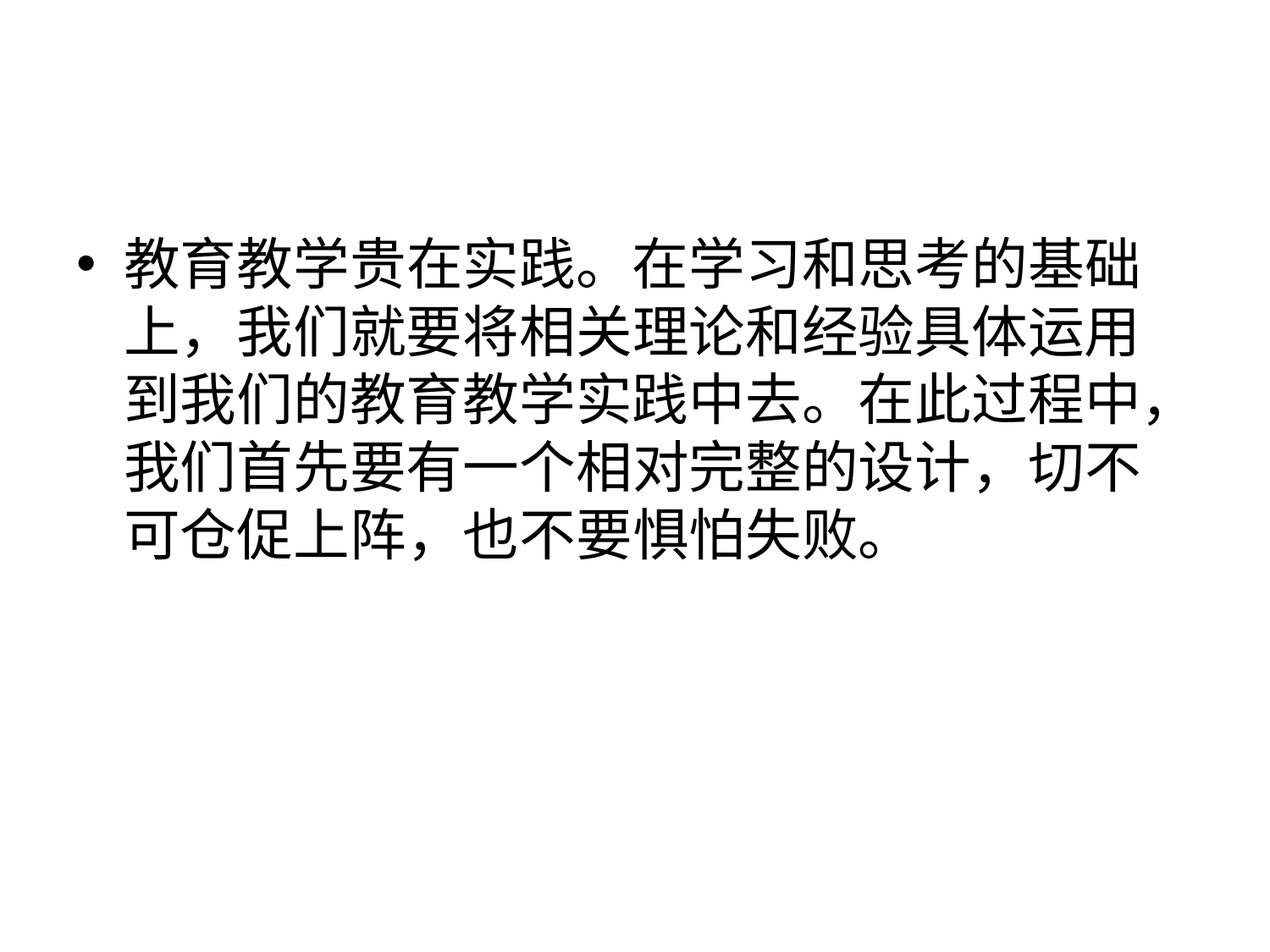

#
教育教学贵在实践。在学习和思考的基础上，我们就要将相关理论和经验具体运用到我们的教育教学实践中去。在此过程中，我们首先要有一个相对完整的设计，切不可仓促上阵，也不要惧怕失败。